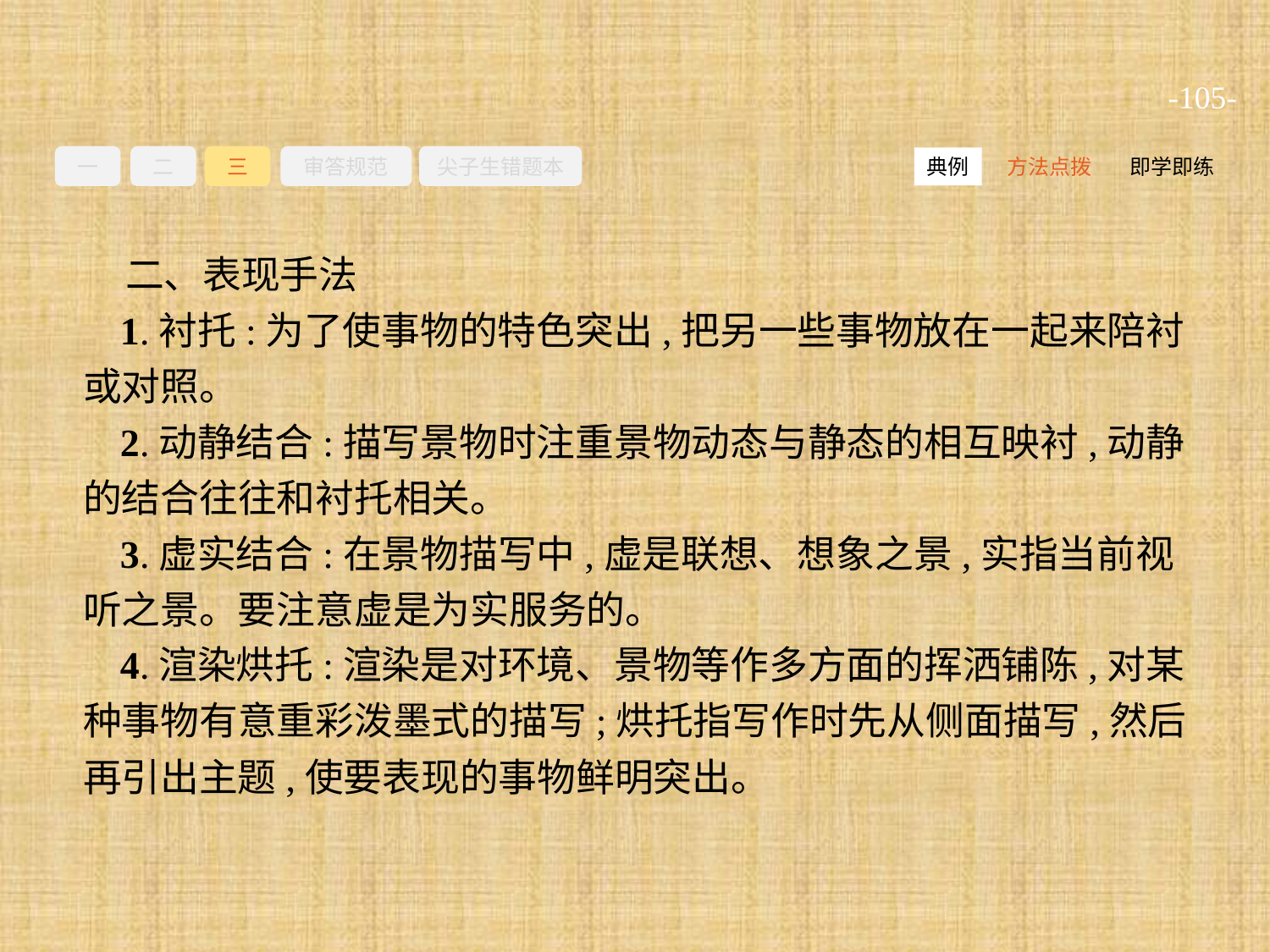

-105-
一
二
三
审答规范
尖子生错题本
方法点拨
即学即练
典例
二、表现手法
1.衬托:为了使事物的特色突出,把另一些事物放在一起来陪衬或对照。
2.动静结合:描写景物时注重景物动态与静态的相互映衬,动静的结合往往和衬托相关。
3.虚实结合:在景物描写中,虚是联想、想象之景,实指当前视听之景。要注意虚是为实服务的。
4.渲染烘托:渲染是对环境、景物等作多方面的挥洒铺陈,对某种事物有意重彩泼墨式的描写;烘托指写作时先从侧面描写,然后再引出主题,使要表现的事物鲜明突出。